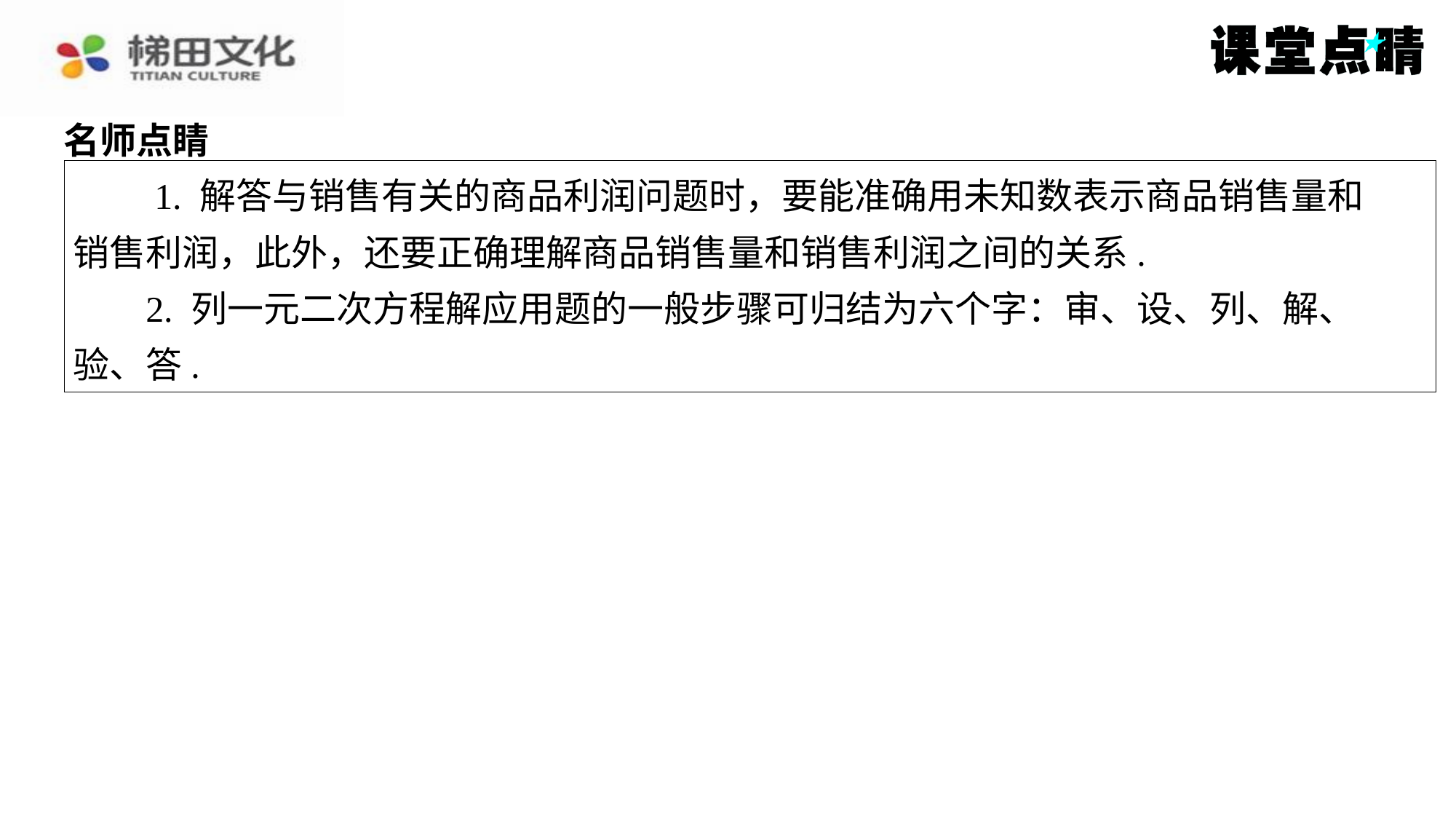

名师点睛
　　1. 解答与销售有关的商品利润问题时，要能准确用未知数表示商品销售量和
销售利润，此外，还要正确理解商品销售量和销售利润之间的关系.
2. 列一元二次方程解应用题的一般步骤可归结为六个字：审、设、列、解、
验、答.